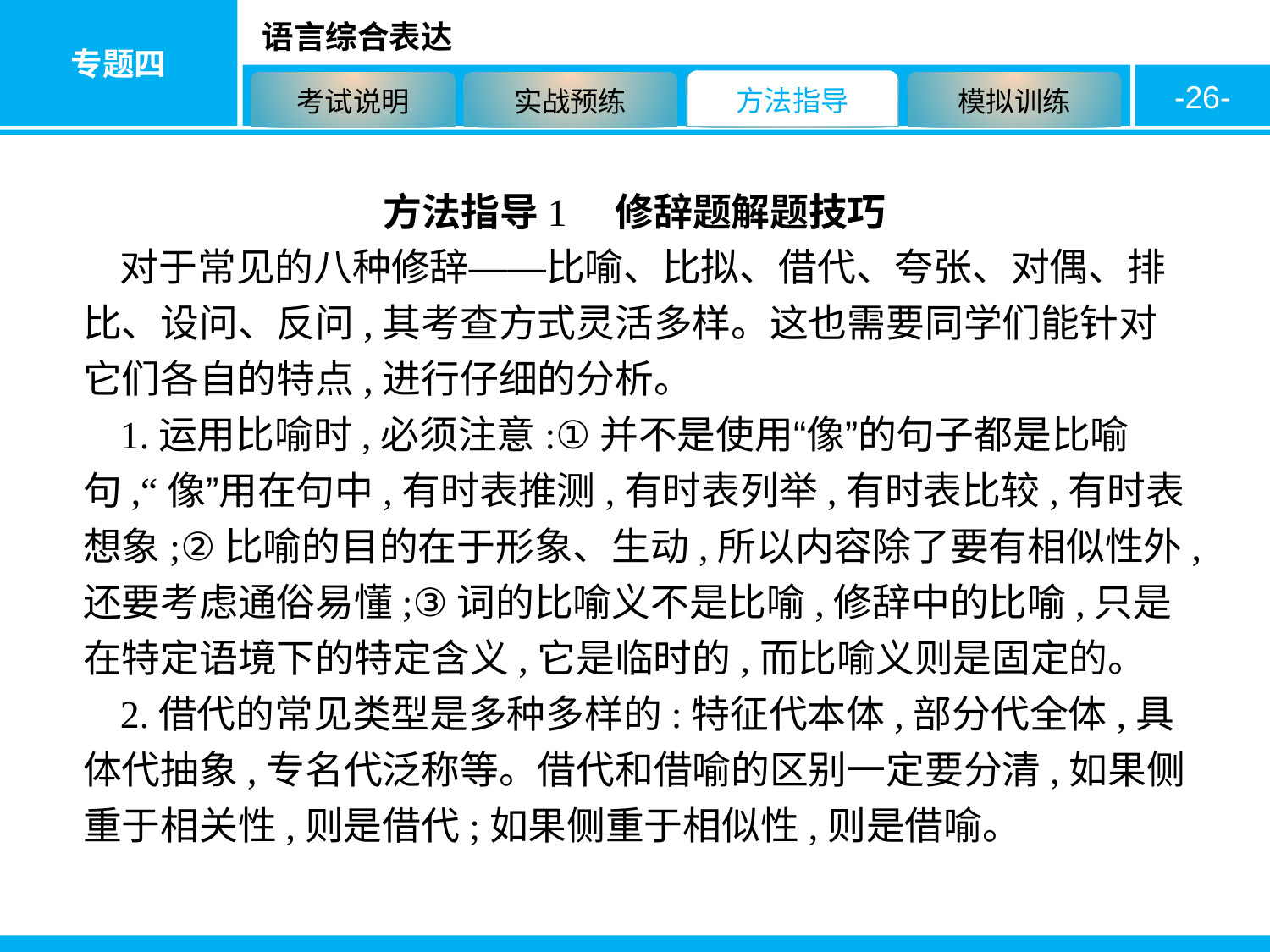

-26-
方法指导1　修辞题解题技巧
对于常见的八种修辞——比喻、比拟、借代、夸张、对偶、排比、设问、反问,其考查方式灵活多样。这也需要同学们能针对它们各自的特点,进行仔细的分析。
1.运用比喻时,必须注意:①并不是使用“像”的句子都是比喻句,“像”用在句中,有时表推测,有时表列举,有时表比较,有时表想象;②比喻的目的在于形象、生动,所以内容除了要有相似性外,还要考虑通俗易懂;③词的比喻义不是比喻,修辞中的比喻,只是在特定语境下的特定含义,它是临时的,而比喻义则是固定的。
2.借代的常见类型是多种多样的:特征代本体,部分代全体,具体代抽象,专名代泛称等。借代和借喻的区别一定要分清,如果侧重于相关性,则是借代;如果侧重于相似性,则是借喻。